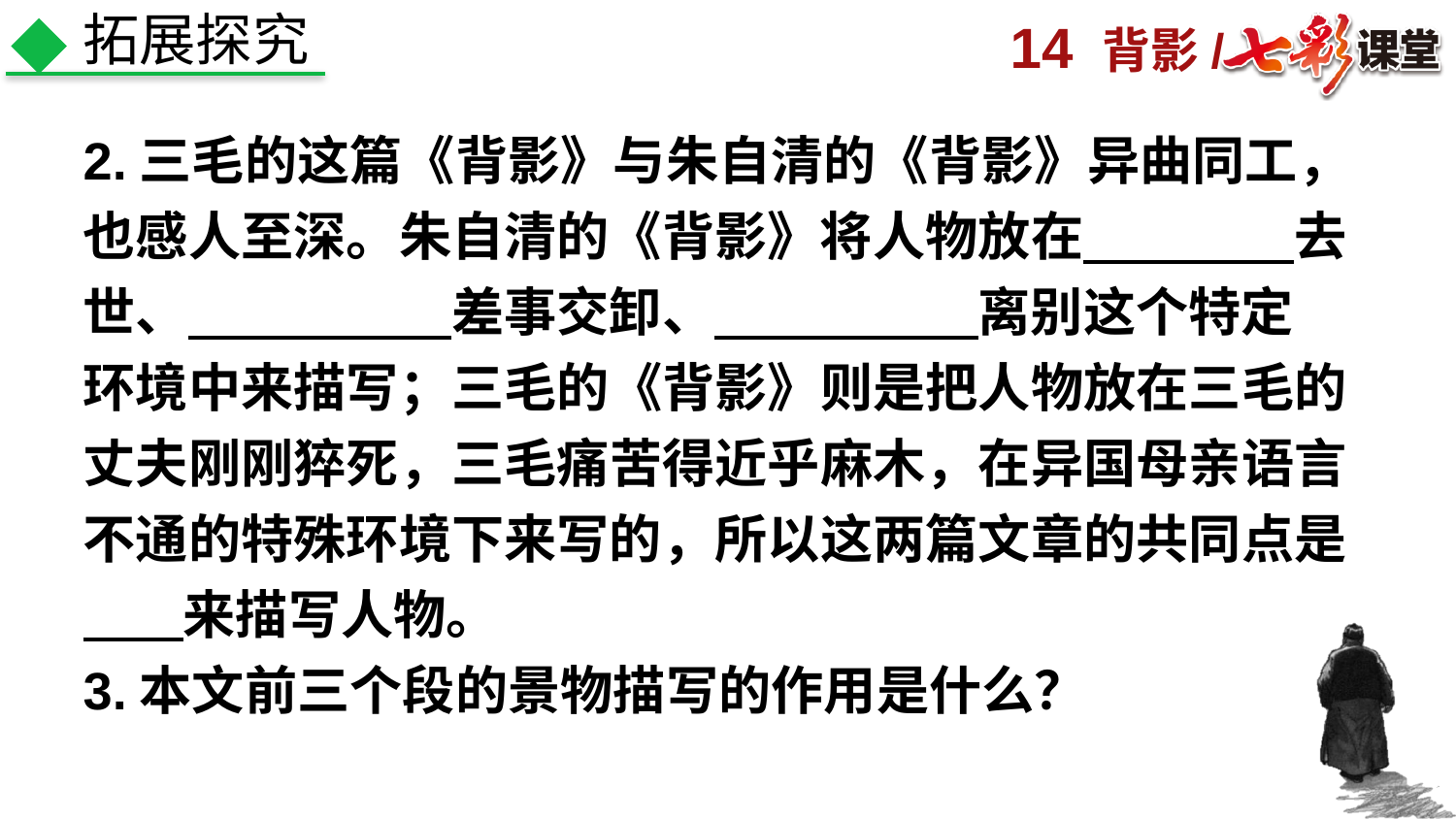

拓展探究

2.三毛的这篇《背影》与朱自清的《背影》异曲同工，也感人至深。朱自清的《背影》将人物放在　　　　去世、　　　　　差事交卸、　　　　　离别这个特定
环境中来描写；三毛的《背影》则是把人物放在三毛的丈夫刚刚猝死，三毛痛苦得近乎麻木，在异国母亲语言不通的特殊环境下来写的，所以这两篇文章的共同点是　    来描写人物。
3.本文前三个段的景物描写的作用是什么？